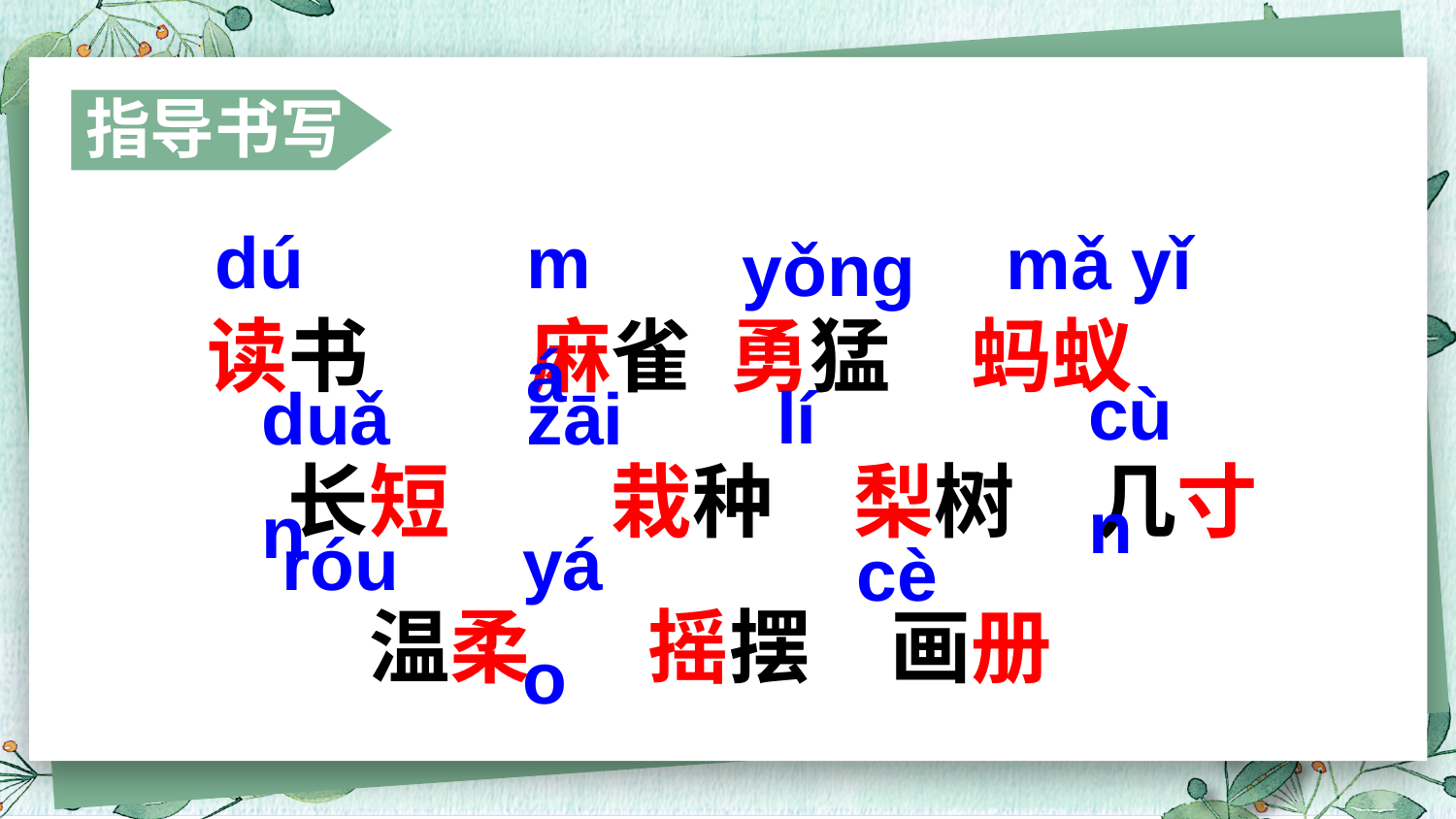

指导书写

dú
má
mǎ yǐ
yǒnɡ
读书　　麻雀  勇猛　蚂蚁　　长短　　栽种　梨树　几寸　　温柔　  摇摆　画册
cùn
lí
duǎn
zāi
róu
yáo
cè